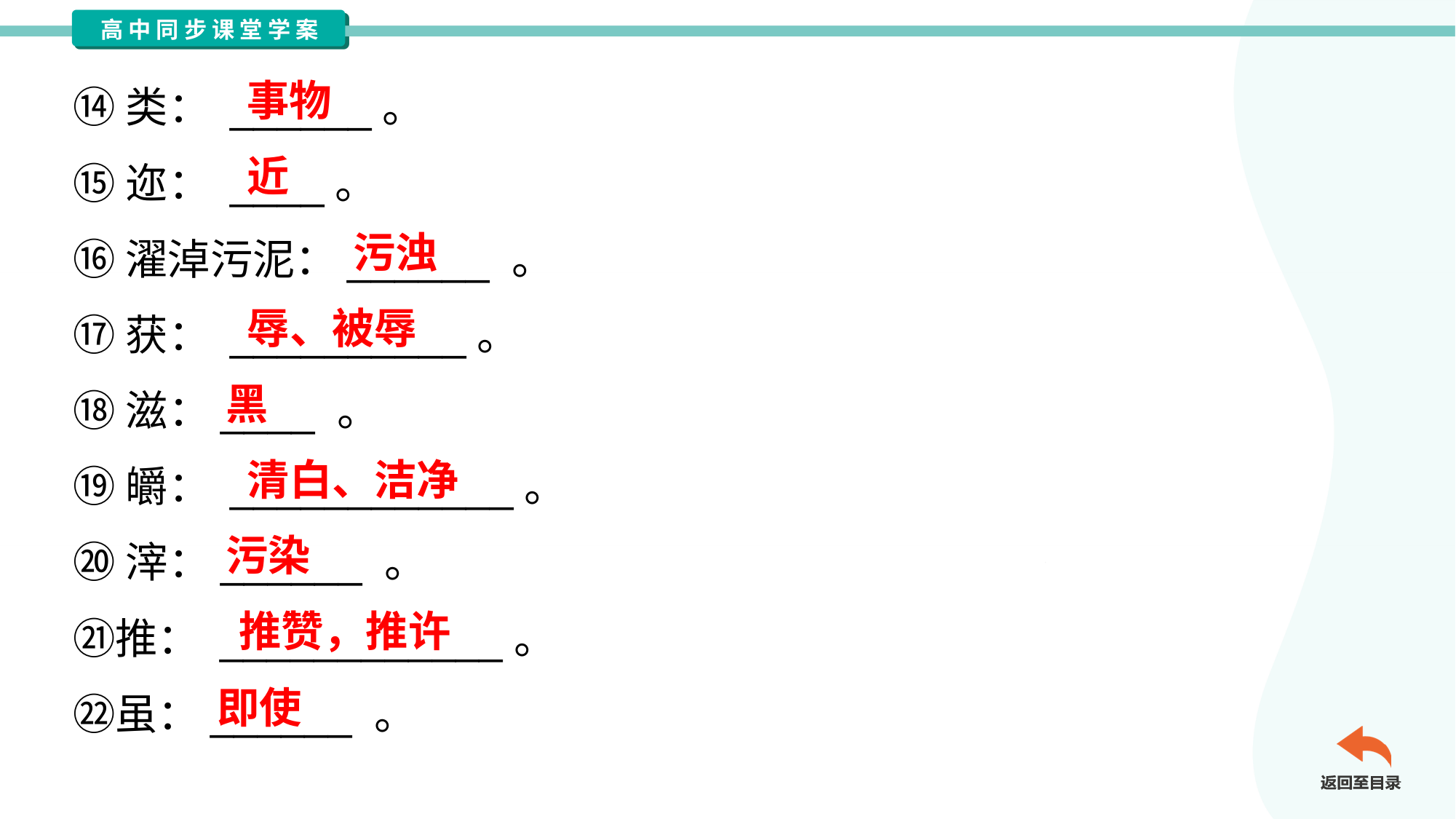

事物
⑭类： ______。
⑮迩： ____。
⑯濯淖污泥：______ 。
⑰获： __________。
⑱滋：____ 。
⑲皭： ____________。
⑳滓：______ 。
㉑推： ____________。
㉒虽：______ 。
近
污浊
辱、被辱
黑
清白、洁净
污染
推赞，推许
即使